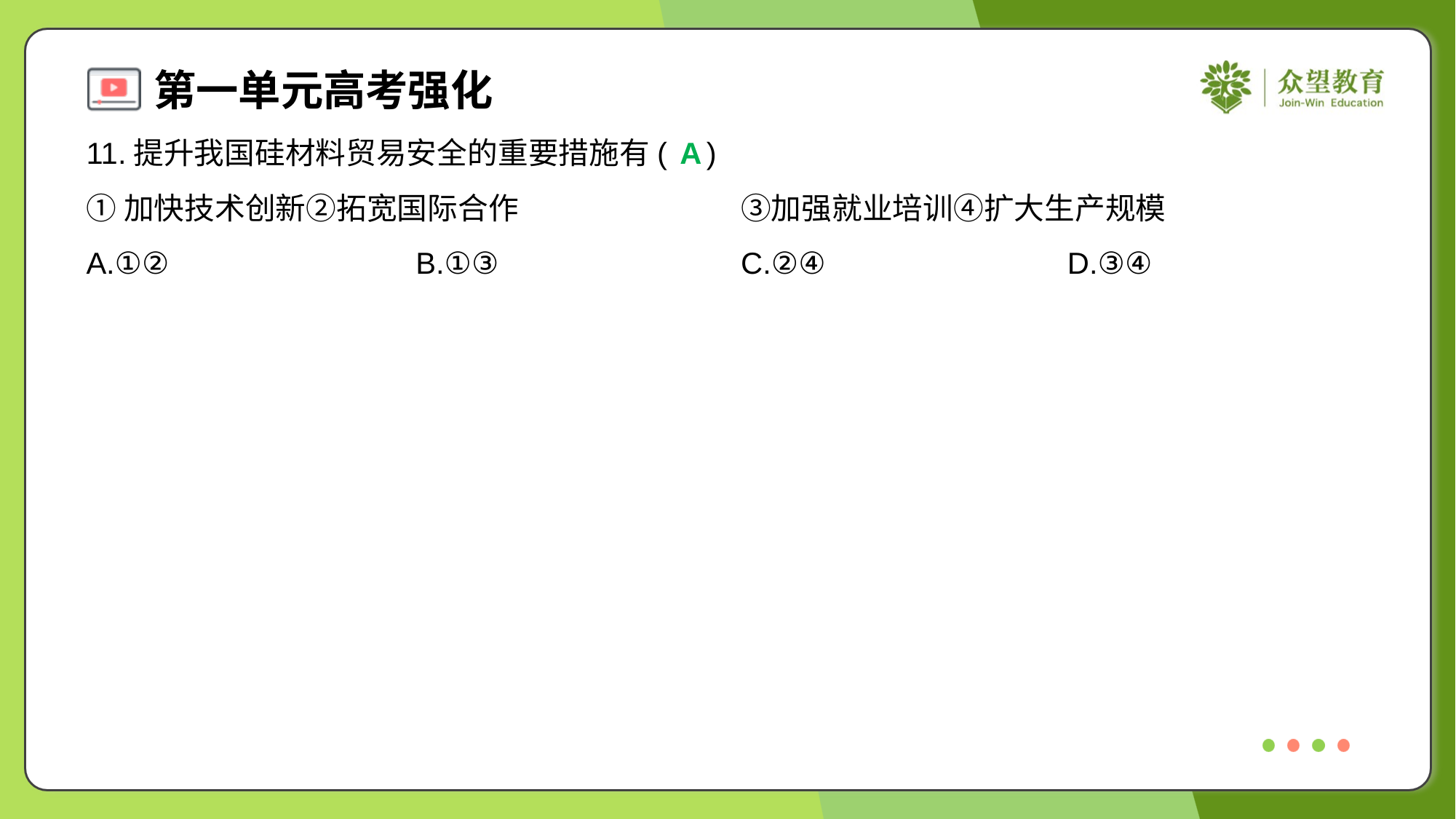

11.提升我国硅材料贸易安全的重要措施有(     )
A
①加快技术创新②拓宽国际合作	③加强就业培训④扩大生产规模
A.①②	B.①③	C.②④	D.③④